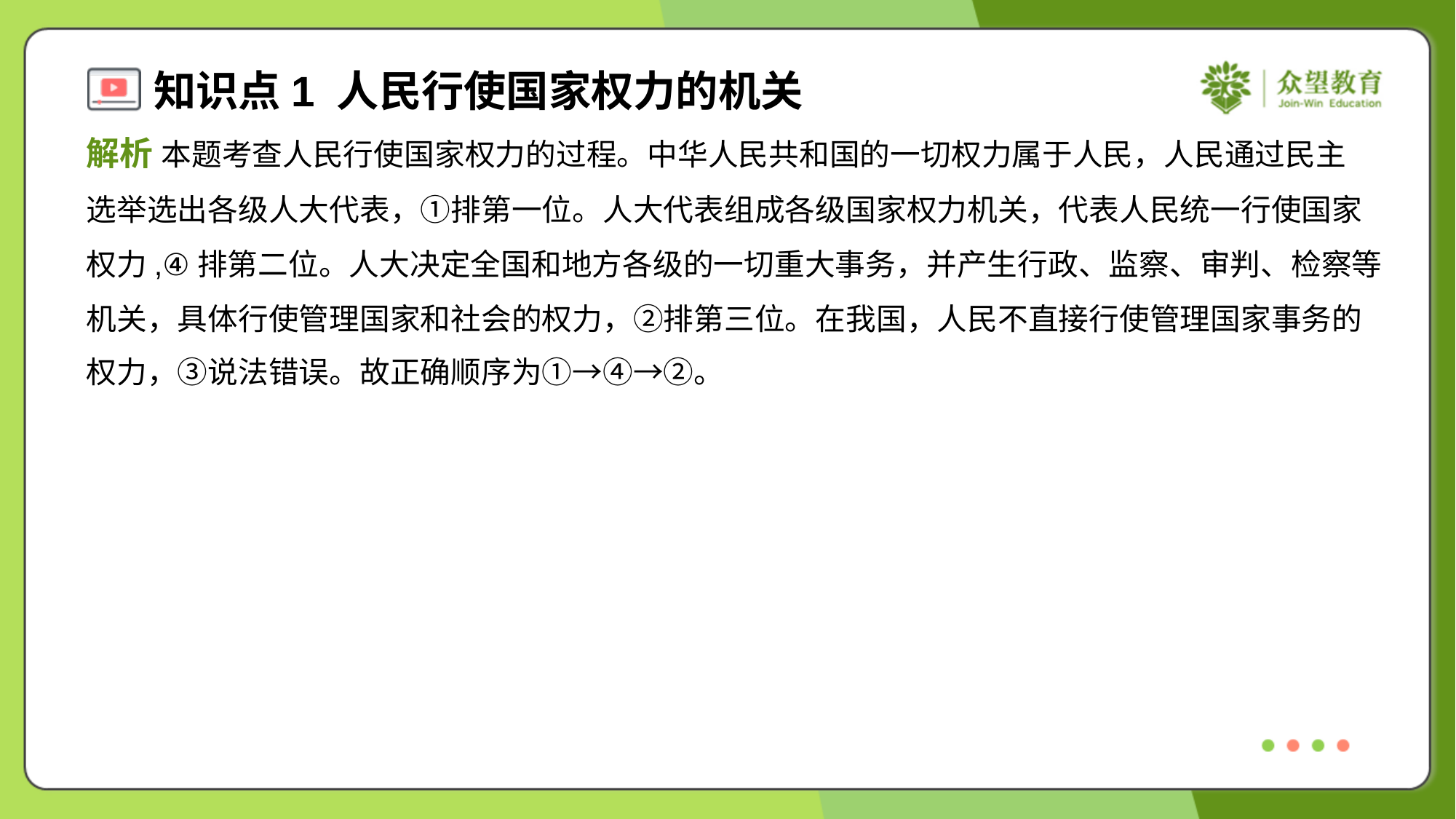

解析 本题考查人民行使国家权力的过程。中华人民共和国的一切权力属于人民，人民通过民主
选举选出各级人大代表，①排第一位。人大代表组成各级国家权力机关，代表人民统一行使国家
权力,④排第二位。人大决定全国和地方各级的一切重大事务，并产生行政、监察、审判、检察等
机关，具体行使管理国家和社会的权力，②排第三位。在我国，人民不直接行使管理国家事务的
权力，③说法错误。故正确顺序为①→④→②。